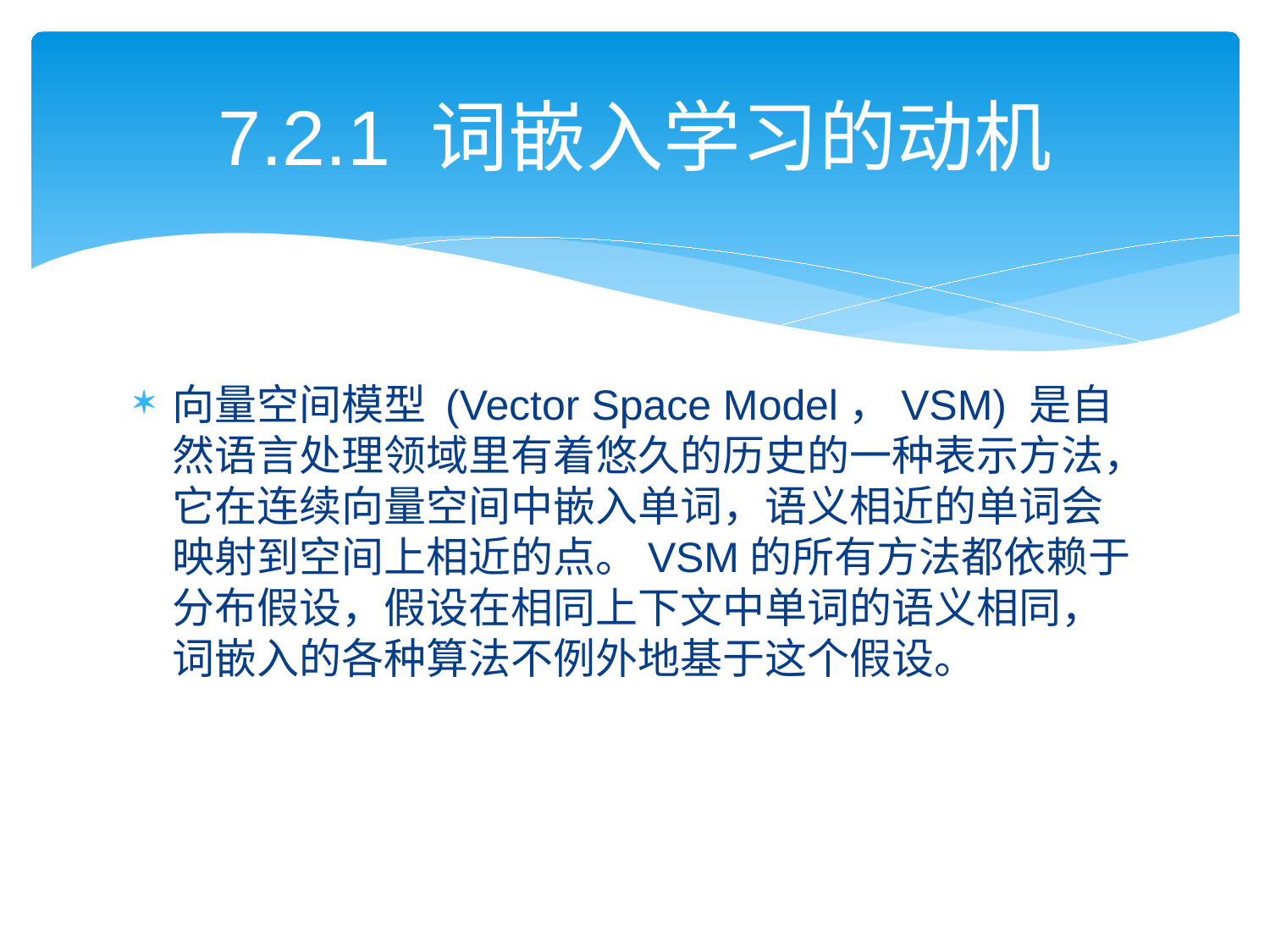

# 7.2.1 词嵌入学习的动机
向量空间模型 (Vector Space Model，VSM) 是自然语言处理领域里有着悠久的历史的一种表示方法，它在连续向量空间中嵌入单词，语义相近的单词会映射到空间上相近的点。VSM的所有方法都依赖于分布假设，假设在相同上下文中单词的语义相同，词嵌入的各种算法不例外地基于这个假设。